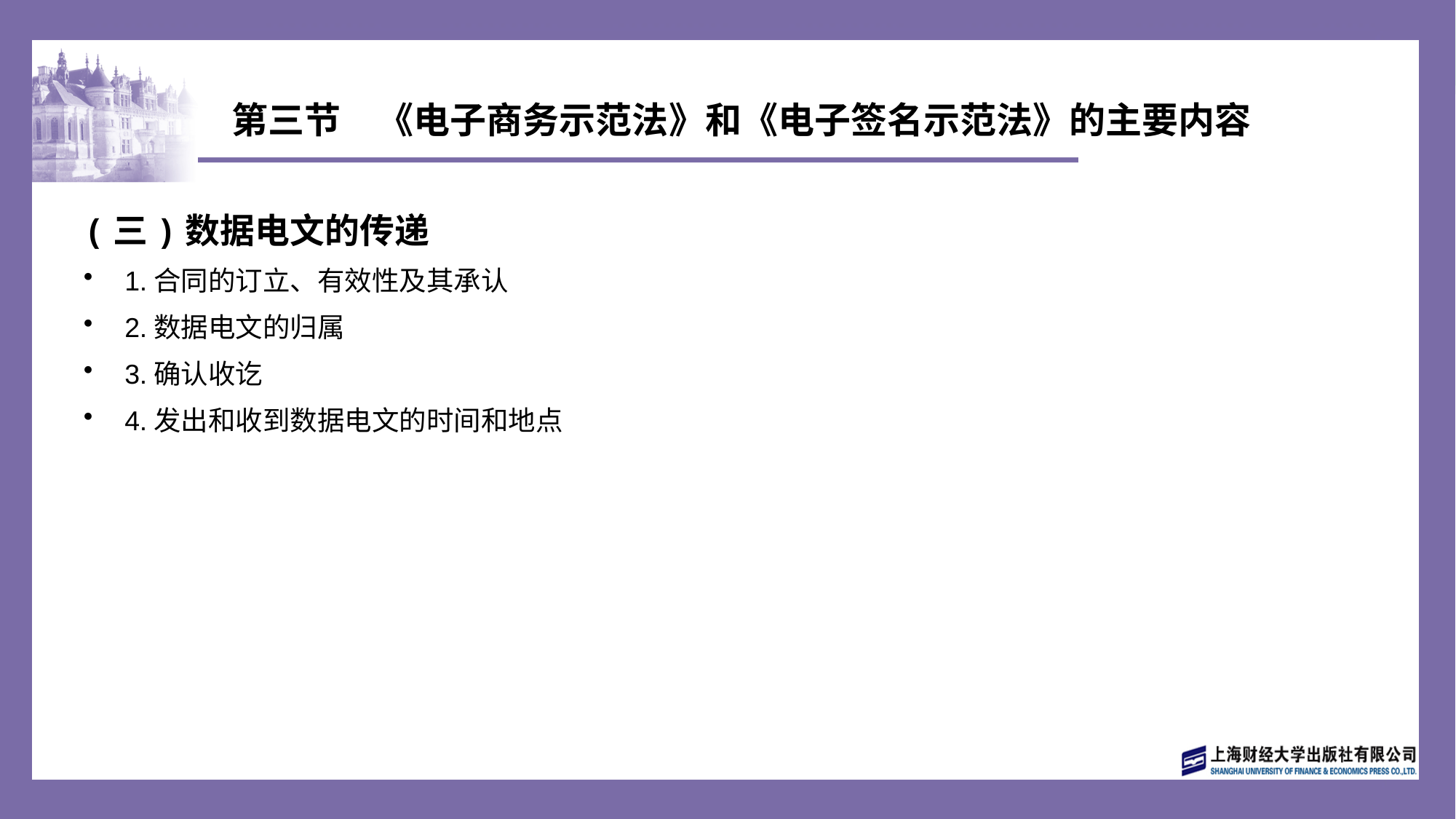

# 第三节　《电子商务示范法》和《电子签名示范法》的主要内容
(三)数据电文的传递
1.合同的订立、有效性及其承认
2.数据电文的归属
3.确认收讫
4.发出和收到数据电文的时间和地点